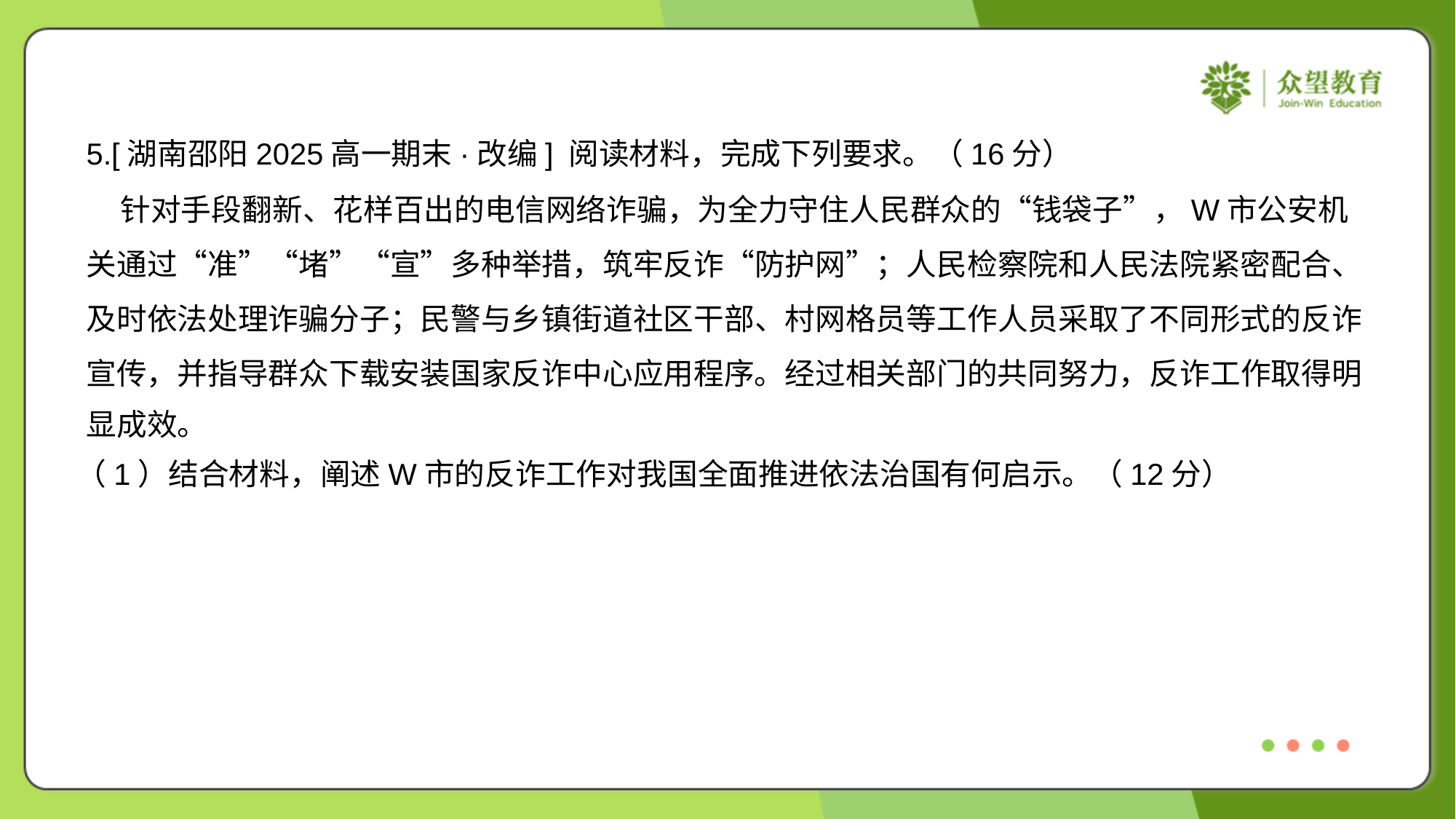

5.[湖南邵阳2025高一期末·改编] 阅读材料，完成下列要求。（16分）
    针对手段翻新、花样百出的电信网络诈骗，为全力守住人民群众的“钱袋子”，W市公安机
关通过“准”“堵”“宣”多种举措，筑牢反诈“防护网”；人民检察院和人民法院紧密配合、
及时依法处理诈骗分子；民警与乡镇街道社区干部、村网格员等工作人员采取了不同形式的反诈
宣传，并指导群众下载安装国家反诈中心应用程序。经过相关部门的共同努力，反诈工作取得明
显成效。
（1）结合材料，阐述W市的反诈工作对我国全面推进依法治国有何启示。（12分）